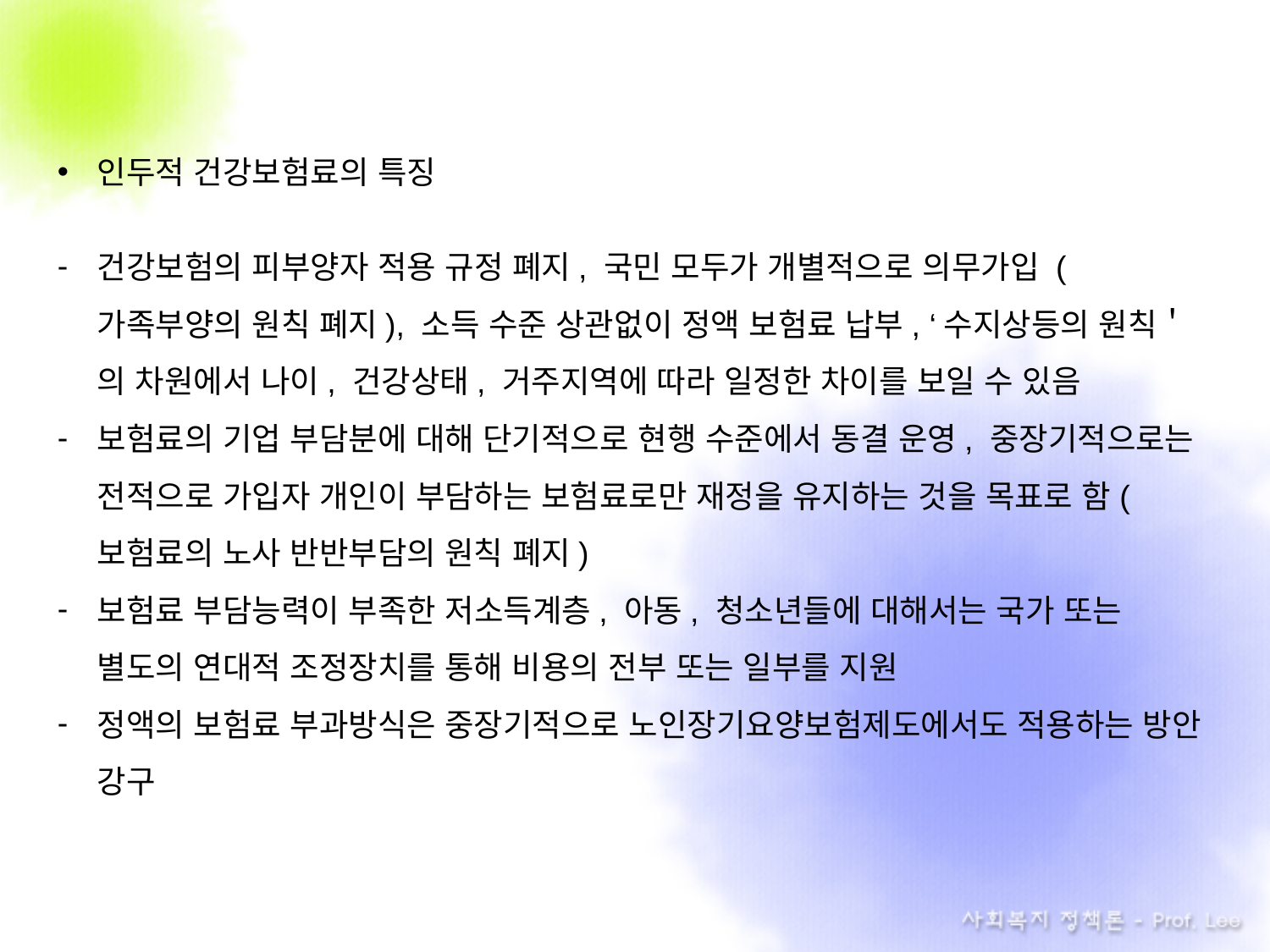

인두적 건강보험료의 특징

건강보험의 피부양자 적용 규정 폐지, 국민 모두가 개별적으로 의무가입 (가족부양의 원칙 폐지), 소득 수준 상관없이 정액 보험료 납부, ‘수지상등의 원칙＇의 차원에서 나이, 건강상태, 거주지역에 따라 일정한 차이를 보일 수 있음
보험료의 기업 부담분에 대해 단기적으로 현행 수준에서 동결 운영, 중장기적으로는 전적으로 가입자 개인이 부담하는 보험료로만 재정을 유지하는 것을 목표로 함(보험료의 노사 반반부담의 원칙 폐지)
보험료 부담능력이 부족한 저소득계층, 아동, 청소년들에 대해서는 국가 또는 별도의 연대적 조정장치를 통해 비용의 전부 또는 일부를 지원
정액의 보험료 부과방식은 중장기적으로 노인장기요양보험제도에서도 적용하는 방안 강구